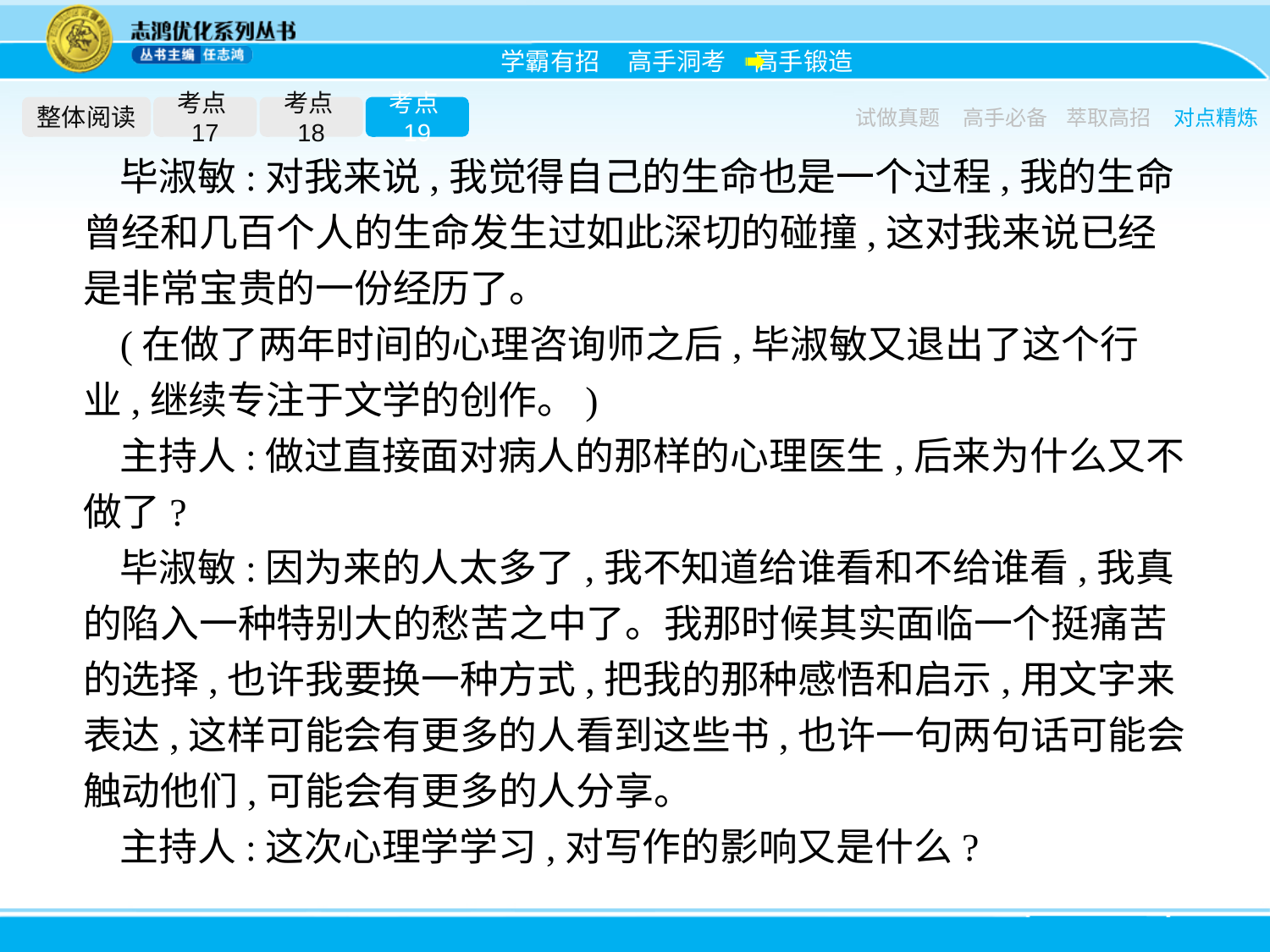

整体阅读
考点17
考点18
考点19
试做真题
高手必备
萃取高招
对点精炼
毕淑敏:对我来说,我觉得自己的生命也是一个过程,我的生命曾经和几百个人的生命发生过如此深切的碰撞,这对我来说已经是非常宝贵的一份经历了。
(在做了两年时间的心理咨询师之后,毕淑敏又退出了这个行业,继续专注于文学的创作。)
主持人:做过直接面对病人的那样的心理医生,后来为什么又不做了?
毕淑敏:因为来的人太多了,我不知道给谁看和不给谁看,我真的陷入一种特别大的愁苦之中了。我那时候其实面临一个挺痛苦的选择,也许我要换一种方式,把我的那种感悟和启示,用文字来表达,这样可能会有更多的人看到这些书,也许一句两句话可能会触动他们,可能会有更多的人分享。
主持人:这次心理学学习,对写作的影响又是什么?